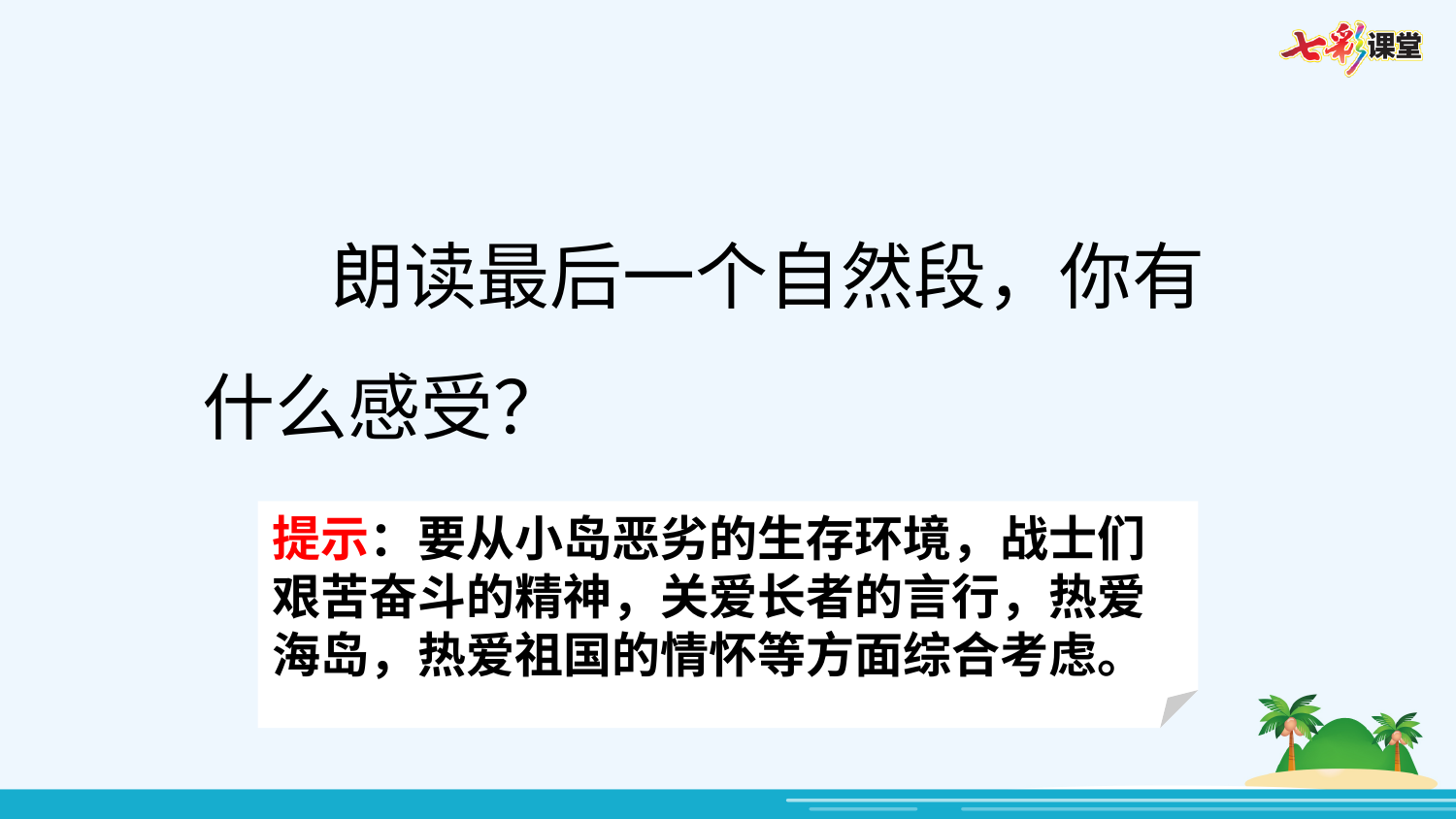

朗读最后一个自然段，你有什么感受？
提示：要从小岛恶劣的生存环境，战士们艰苦奋斗的精神，关爱长者的言行，热爱海岛，热爱祖国的情怀等方面综合考虑。